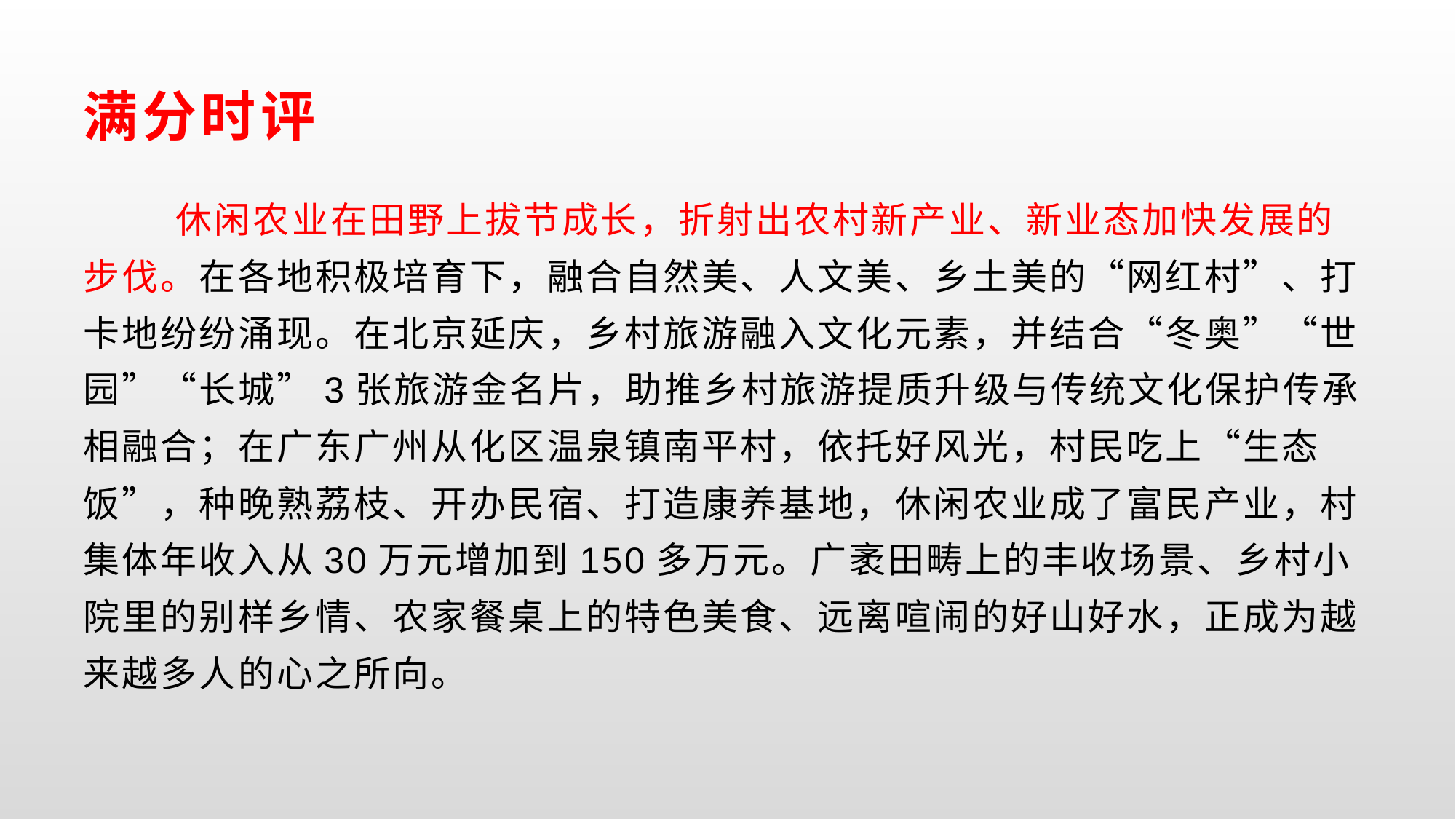

# 满分时评
        休闲农业在田野上拔节成长，折射出农村新产业、新业态加快发展的步伐。在各地积极培育下，融合自然美、人文美、乡土美的“网红村”、打卡地纷纷涌现。在北京延庆，乡村旅游融入文化元素，并结合“冬奥”“世园”“长城”3张旅游金名片，助推乡村旅游提质升级与传统文化保护传承相融合；在广东广州从化区温泉镇南平村，依托好风光，村民吃上“生态饭”，种晚熟荔枝、开办民宿、打造康养基地，休闲农业成了富民产业，村集体年收入从30万元增加到150多万元。广袤田畴上的丰收场景、乡村小院里的别样乡情、农家餐桌上的特色美食、远离喧闹的好山好水，正成为越来越多人的心之所向。